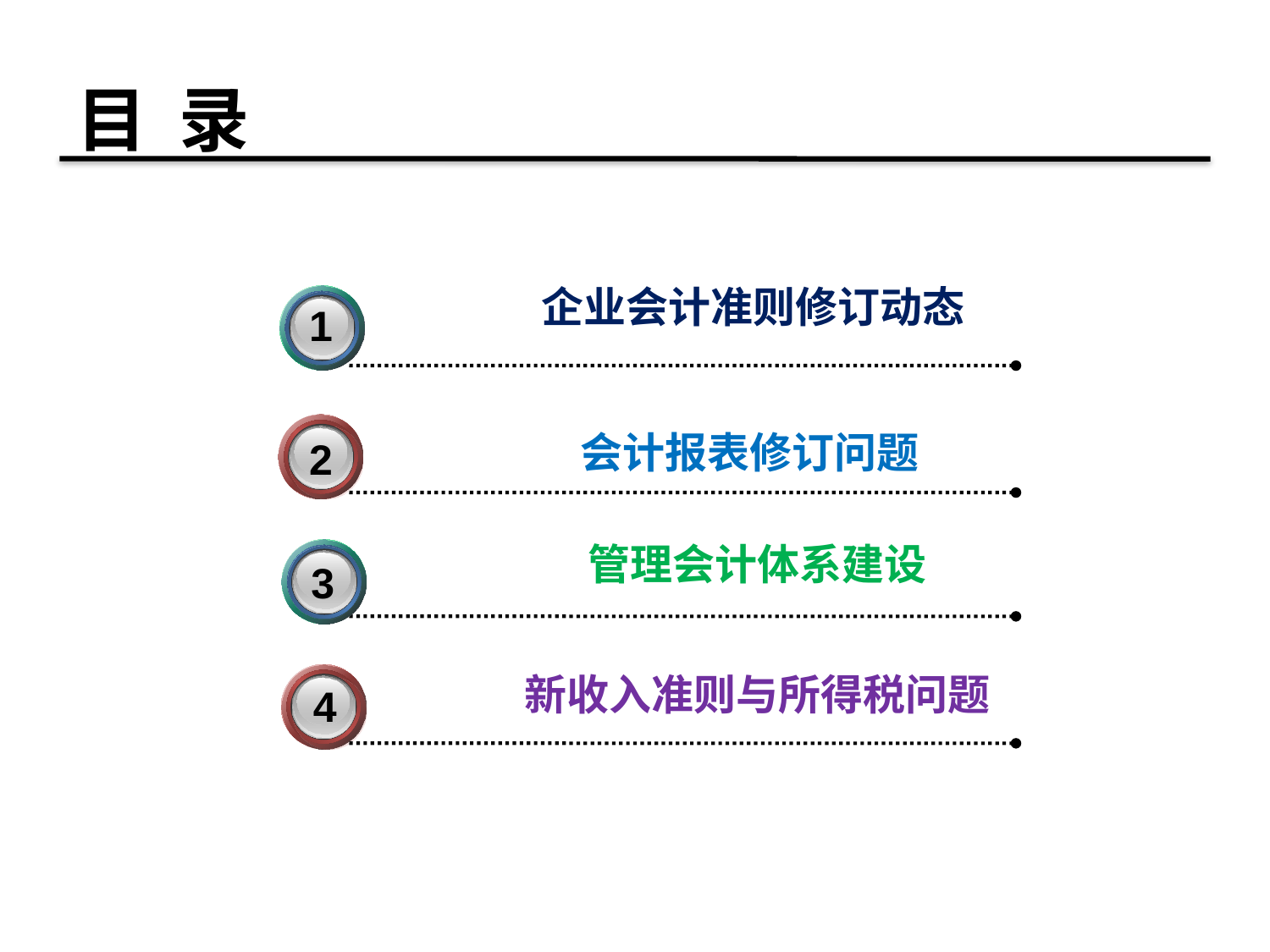

# 目  录
企业会计准则修订动态

1

会计报表修订问题
2

管理会计体系建设

3

3

新收入准则与所得税问题

4